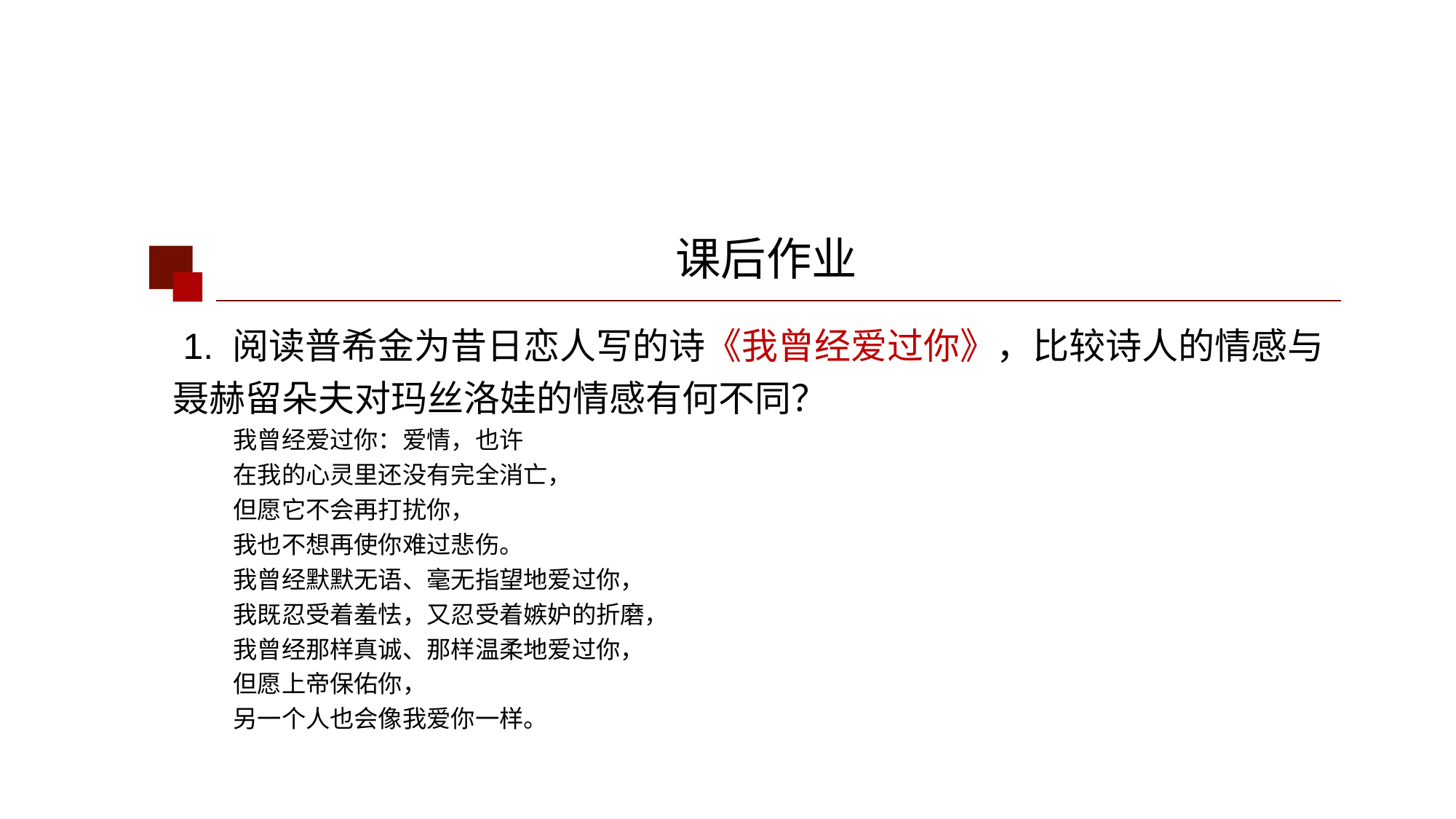

课后作业

 1. 阅读普希金为昔日恋人写的诗《我曾经爱过你》，比较诗人的情感与聂赫留朵夫对玛丝洛娃的情感有何不同？
          我曾经爱过你：爱情，也许
          在我的心灵里还没有完全消亡，
          但愿它不会再打扰你，
          我也不想再使你难过悲伤。
          我曾经默默无语、毫无指望地爱过你，
          我既忍受着羞怯，又忍受着嫉妒的折磨，
          我曾经那样真诚、那样温柔地爱过你，
          但愿上帝保佑你，
          另一个人也会像我爱你一样。